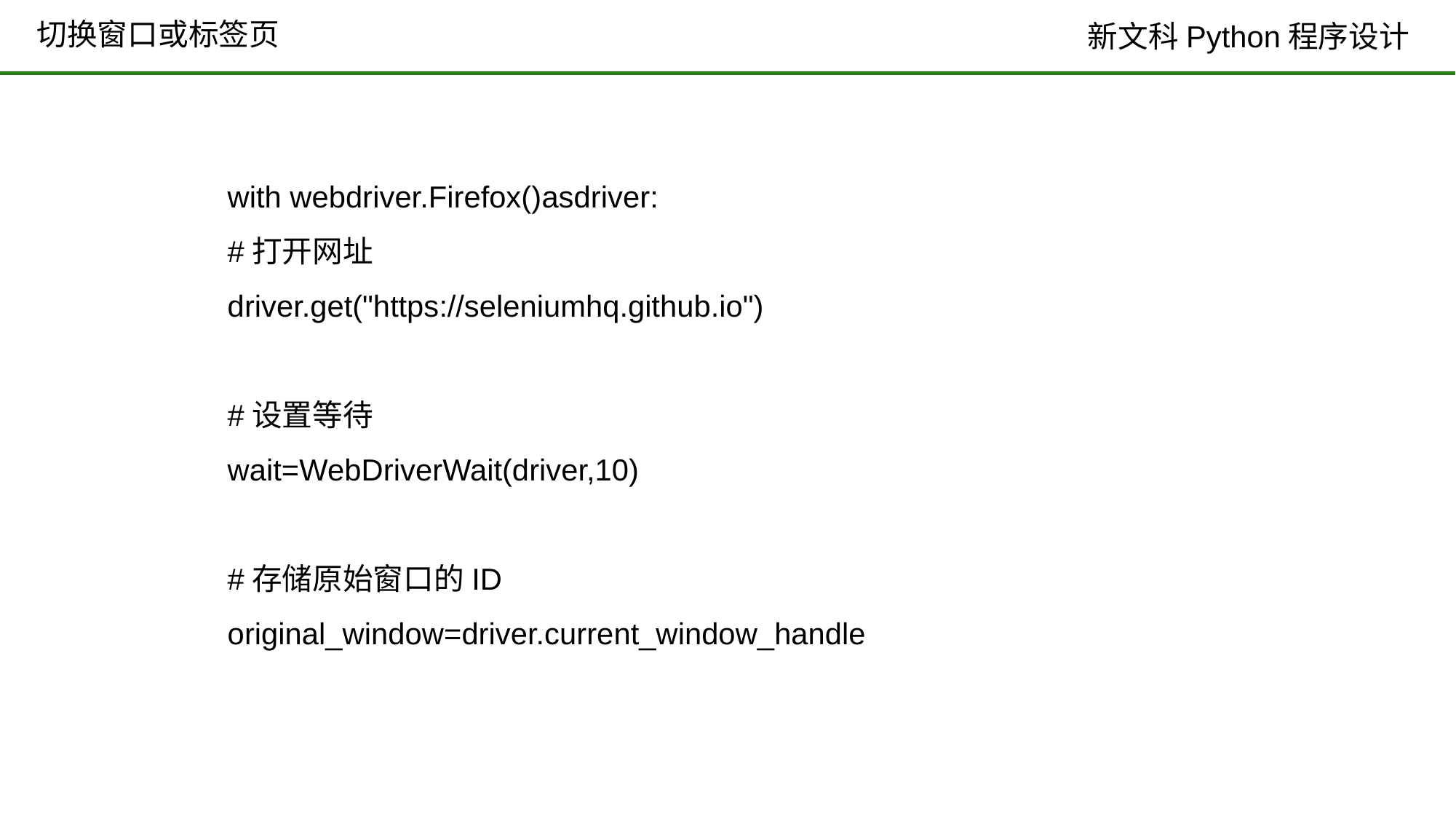

# 切换窗口或标签页
with webdriver.Firefox()asdriver:
#打开网址
driver.get("https://seleniumhq.github.io")

#设置等待
wait=WebDriverWait(driver,10)

#存储原始窗口的ID
original_window=driver.current_window_handle